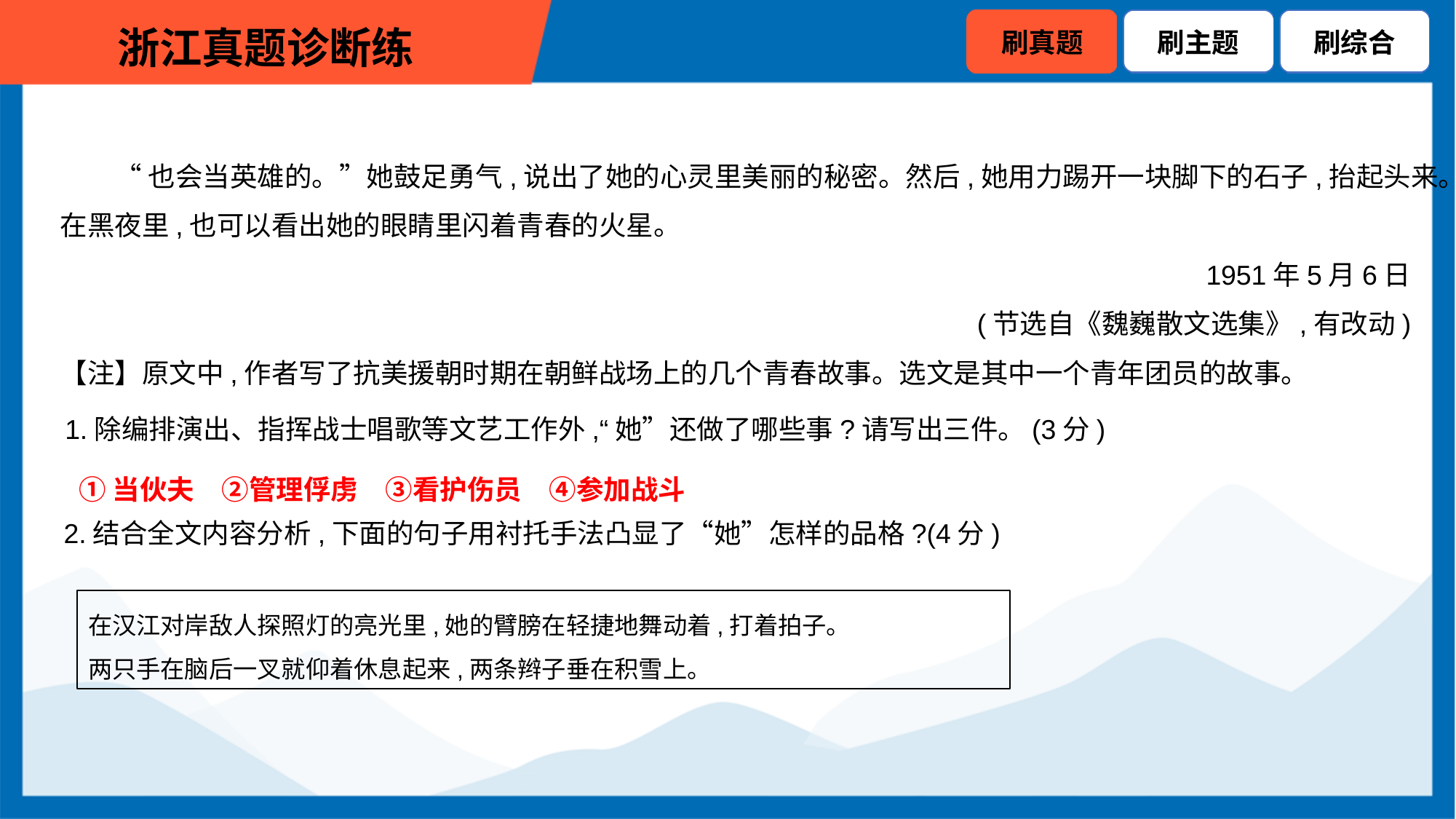

“也会当英雄的。”她鼓足勇气,说出了她的心灵里美丽的秘密。然后,她用力踢开一块脚下的石子,抬起头来。
在黑夜里,也可以看出她的眼睛里闪着青春的火星。
1951年5月6日
(节选自《魏巍散文选集》,有改动)
【注】原文中,作者写了抗美援朝时期在朝鲜战场上的几个青春故事。选文是其中一个青年团员的故事。

1.除编排演出、指挥战士唱歌等文艺工作外,“她”还做了哪些事?请写出三件。(3分)
①当伙夫　②管理俘虏　③看护伤员　④参加战斗
2.结合全文内容分析,下面的句子用衬托手法凸显了“她”怎样的品格?(4分)
在汉江对岸敌人探照灯的亮光里,她的臂膀在轻捷地舞动着,打着拍子。
两只手在脑后一叉就仰着休息起来,两条辫子垂在积雪上。